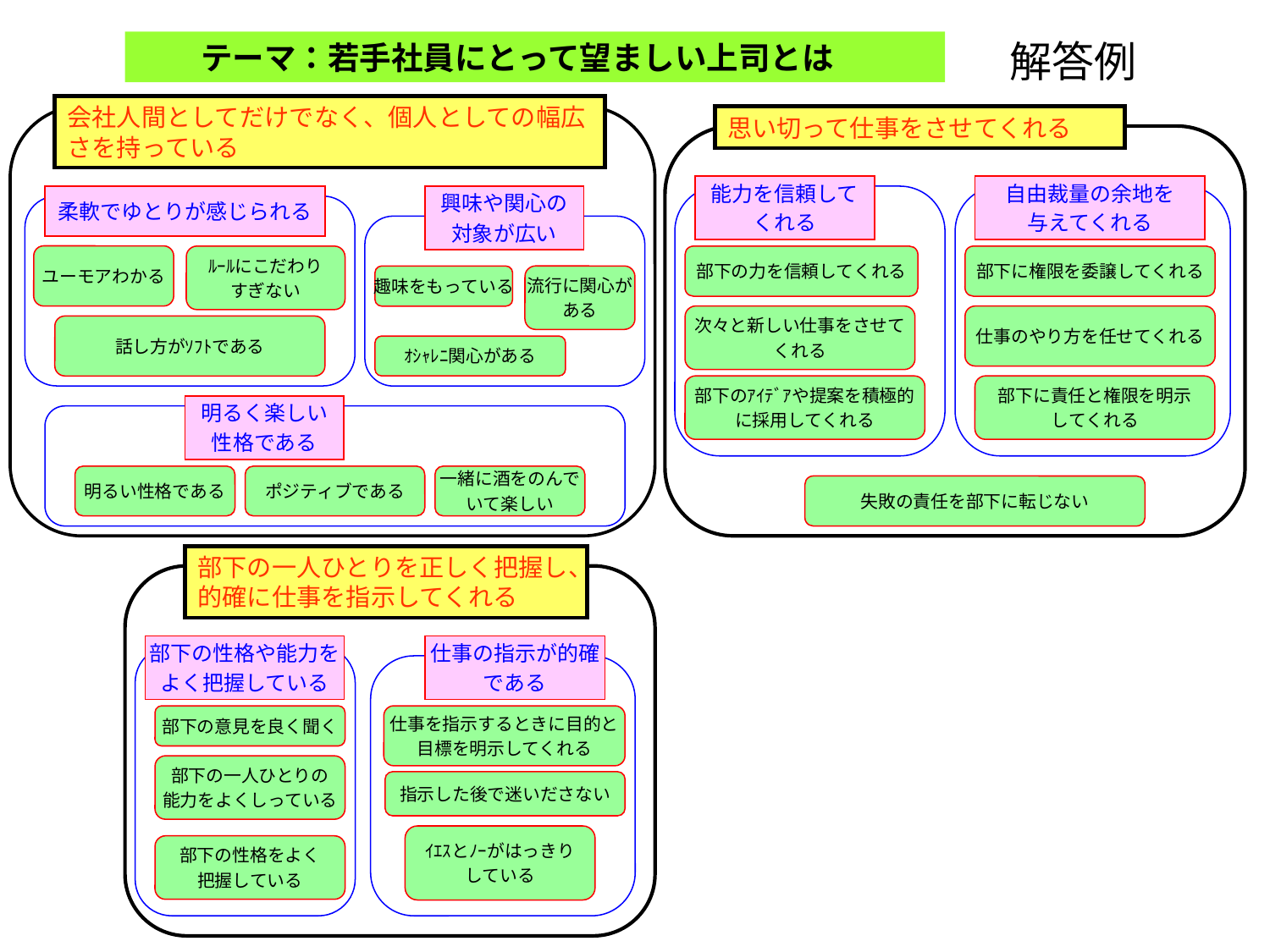

解答例
　　テーマ：若手社員にとって望ましい上司とは
会社人間としてだけでなく、個人としての幅広さを持っている

思い切って仕事をさせてくれる

能力を信頼して
くれる
自由裁量の余地を
与えてくれる
柔軟でゆとりが感じられる
興味や関心の
対象が広い

ユーモアわかる
ﾙｰﾙにこだわり
すぎない
部下の力を信頼してくれる
部下に権限を委譲してくれる
趣味をもっている
流行に関心が
ある
次々と新しい仕事をさせて
くれる
仕事のやり方を任せてくれる
話し方がｿﾌﾄである
ｵｼｬﾚﾆ関心がある
部下のｱｲﾃﾞｱや提案を積極的
に採用してくれる
部下に責任と権限を明示
してくれる
明るく楽しい
性格である

明るい性格である
ポジティブである
一緒に酒をのんで
いて楽しい
失敗の責任を部下に転じない
部下の一人ひとりを正しく把握し、的確に仕事を指示してくれる

部下の性格や能力を
よく把握している
仕事の指示が的確
である

部下の意見を良く聞く
仕事を指示するときに目的と
目標を明示してくれる
部下の一人ひとりの
能力をよくしっている
指示した後で迷いださない
ｲｴｽとﾉｰがはっきり
している
部下の性格をよく
把握している